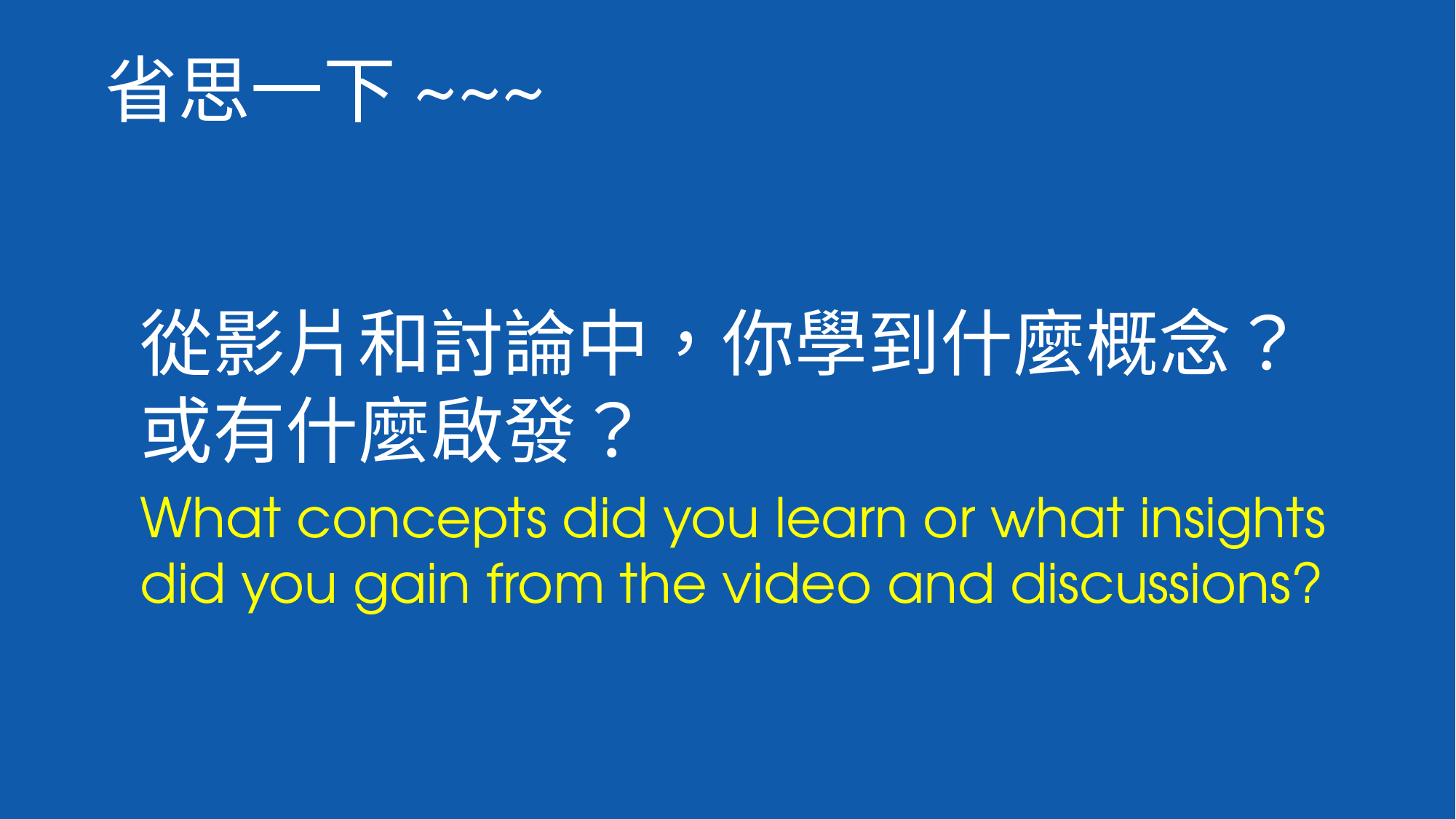

省思一下~~~
從影片和討論中，你學到什麼概念？或有什麼啟發？
What concepts did you learn or what insights did you gain from the video and discussions?